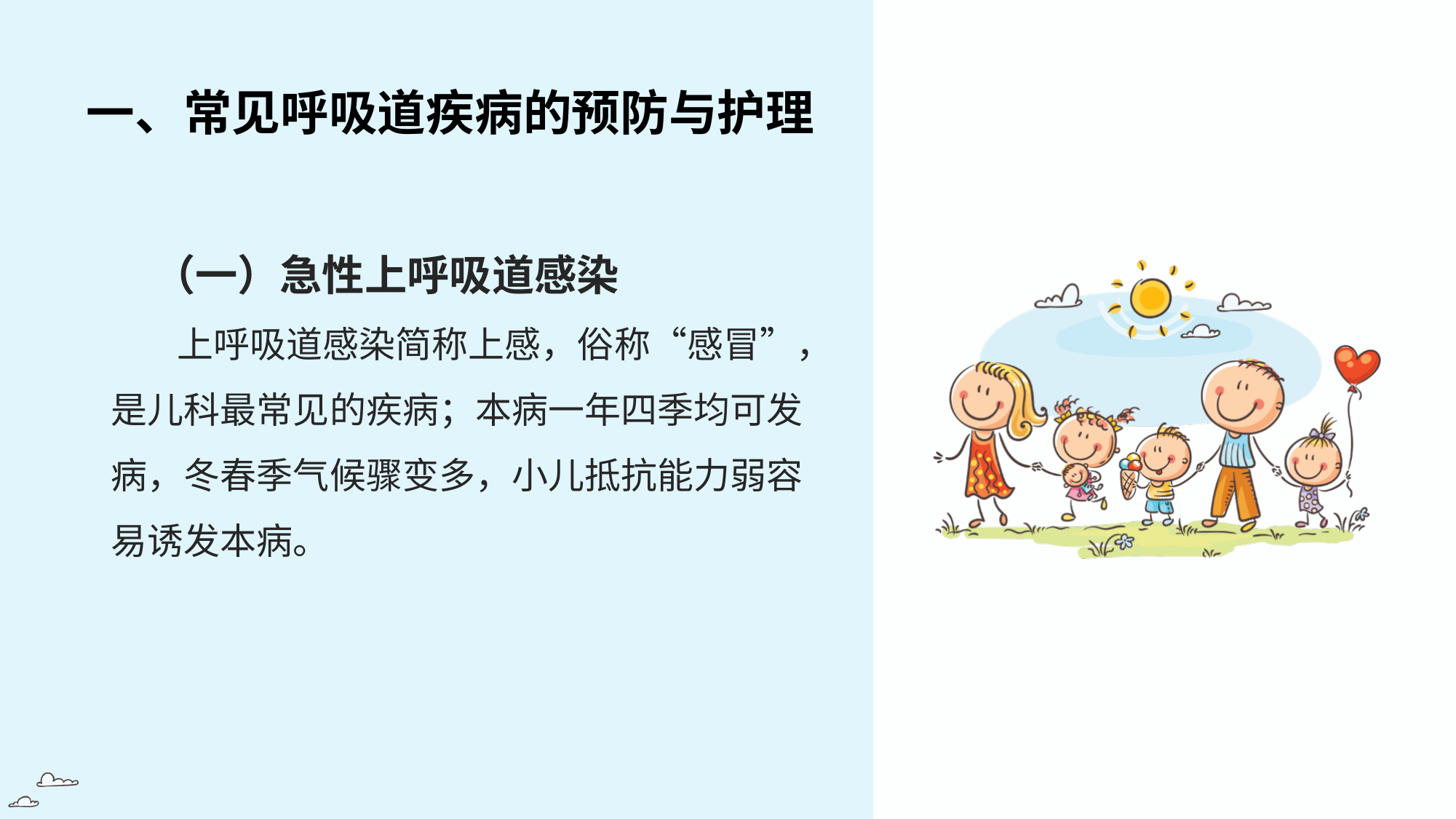

一、常见呼吸道疾病的预防与护理
    （一）急性上呼吸道感染
       上呼吸道感染简称上感，俗称“感冒”，是儿科最常见的疾病；本病一年四季均可发病，冬春季气候骤变多，小儿抵抗能力弱容易诱发本病。